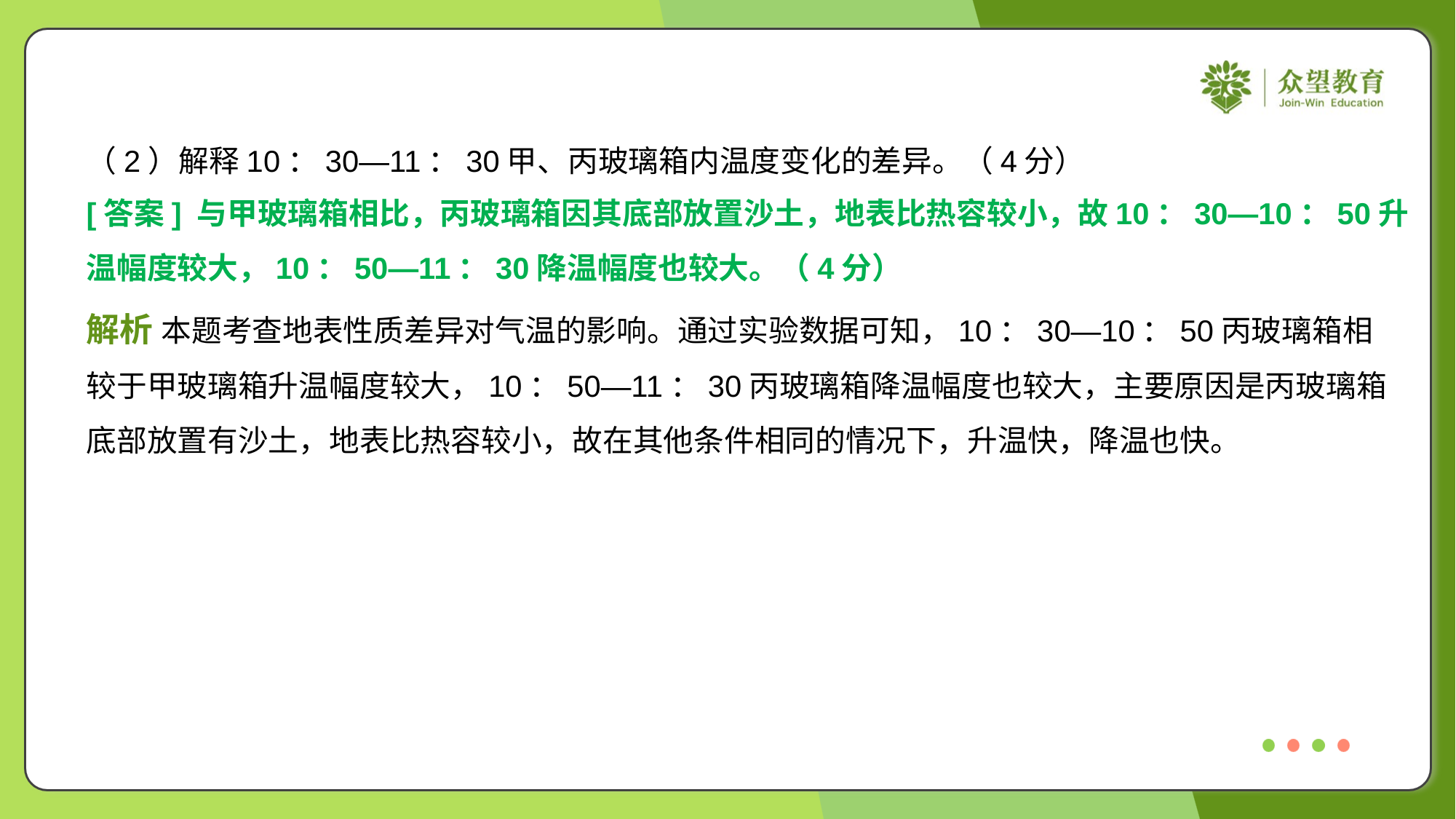

（2）解释10：30—11：30甲、丙玻璃箱内温度变化的差异。（4分）
[答案] 与甲玻璃箱相比，丙玻璃箱因其底部放置沙土，地表比热容较小，故10：30—10：50升
温幅度较大，10：50—11：30降温幅度也较大。（4分）
解析 本题考查地表性质差异对气温的影响。通过实验数据可知，10：30—10：50丙玻璃箱相
较于甲玻璃箱升温幅度较大，10：50—11：30丙玻璃箱降温幅度也较大，主要原因是丙玻璃箱
底部放置有沙土，地表比热容较小，故在其他条件相同的情况下，升温快，降温也快。